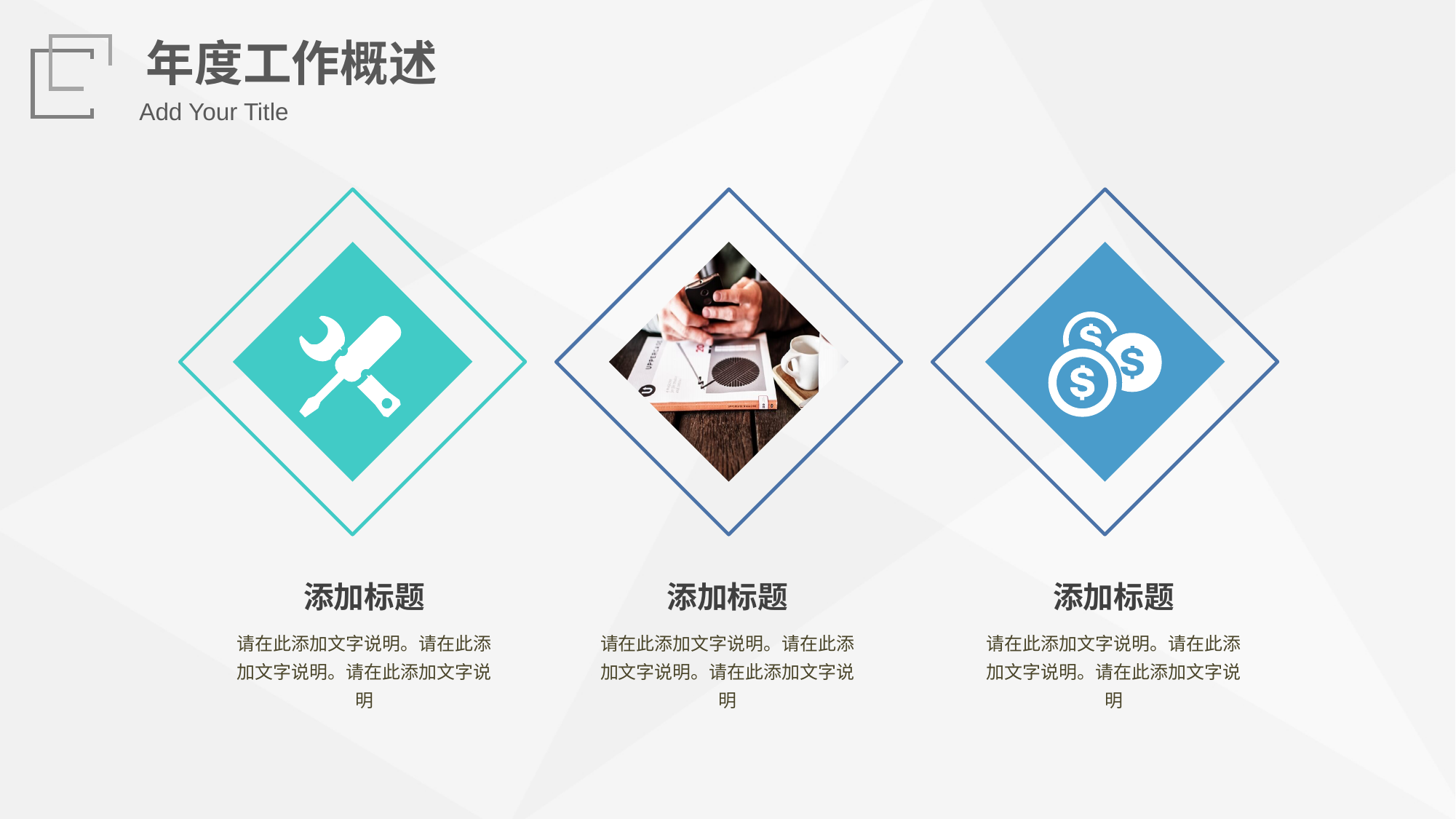

年度工作概述

Add Your Title

添加标题
添加标题
添加标题
请在此添加文字说明。请在此添加文字说明。请在此添加文字说明
请在此添加文字说明。请在此添加文字说明。请在此添加文字说明
请在此添加文字说明。请在此添加文字说明。请在此添加文字说明